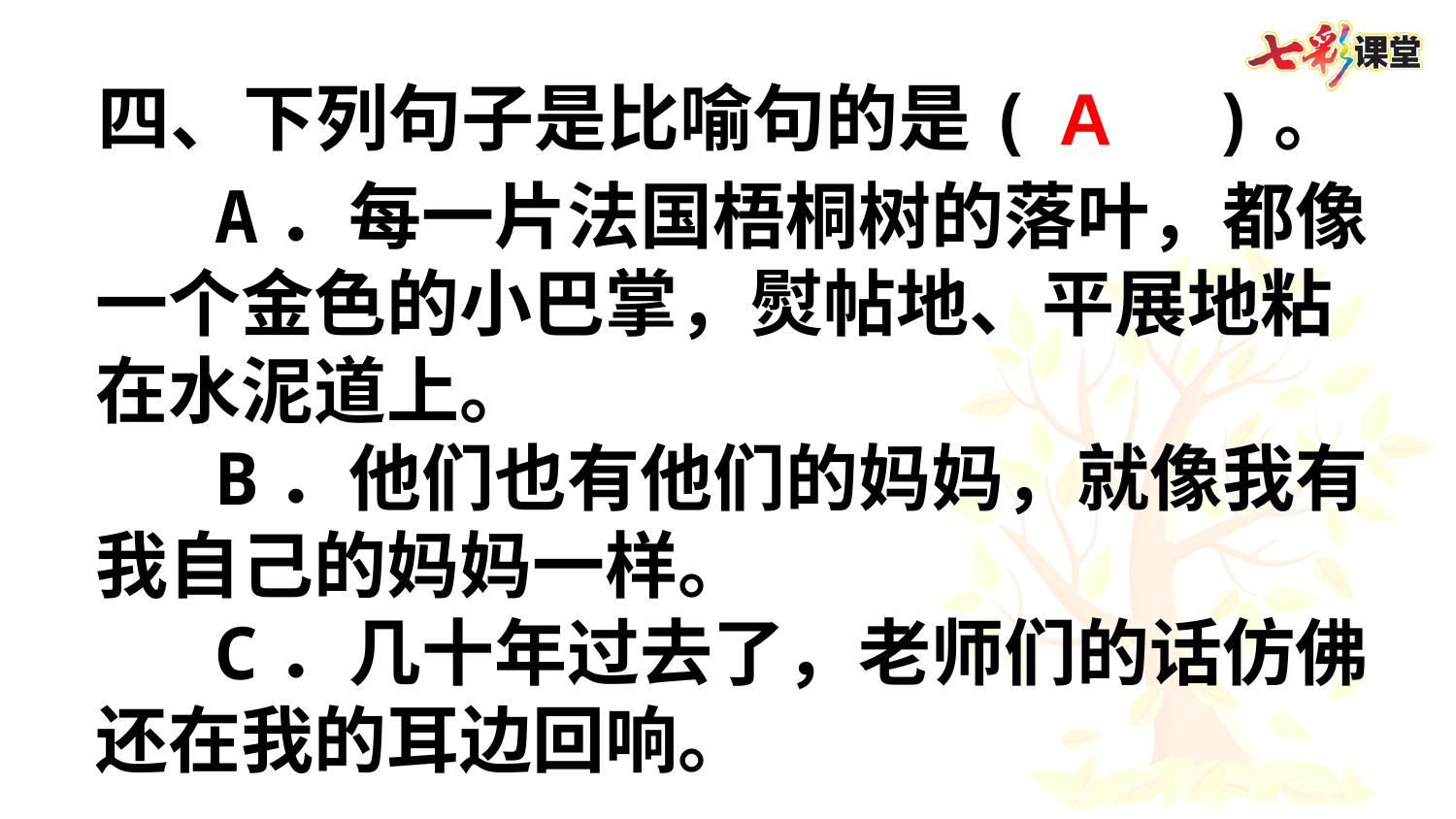

四、下列句子是比喻句的是(　　)。
A
  A．每一片法国梧桐树的落叶，都像一个金色的小巴掌，熨帖地、平展地粘在水泥道上。
  B．他们也有他们的妈妈，就像我有我自己的妈妈一样。
  C．几十年过去了，老师们的话仿佛还在我的耳边回响。